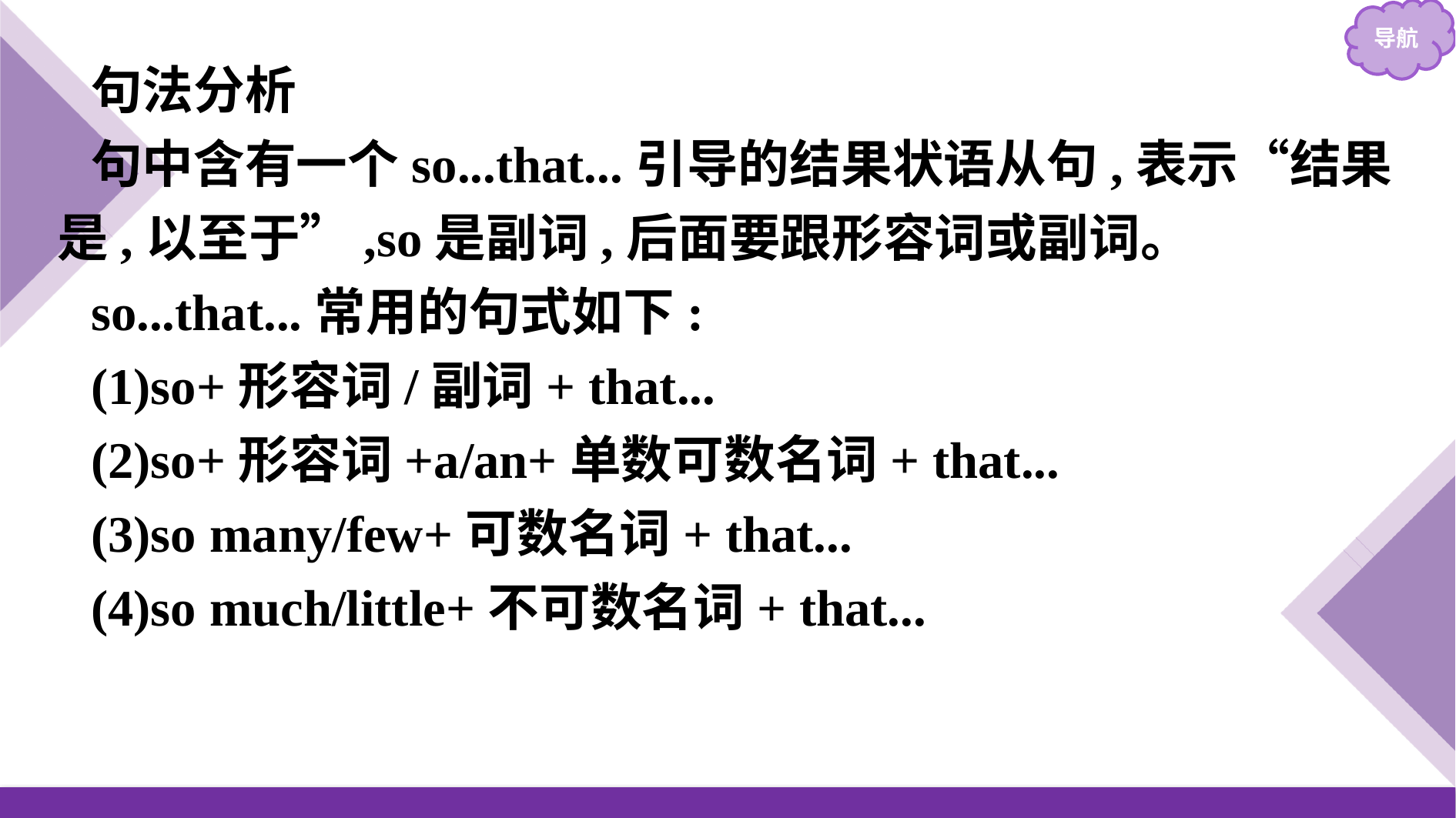

句法分析
句中含有一个so...that...引导的结果状语从句,表示“结果是,以至于”,so是副词,后面要跟形容词或副词。
so...that...常用的句式如下:
(1)so+形容词/副词+ that...
(2)so+形容词+a/an+单数可数名词+ that...
(3)so many/few+可数名词+ that...
(4)so much/little+不可数名词+ that...